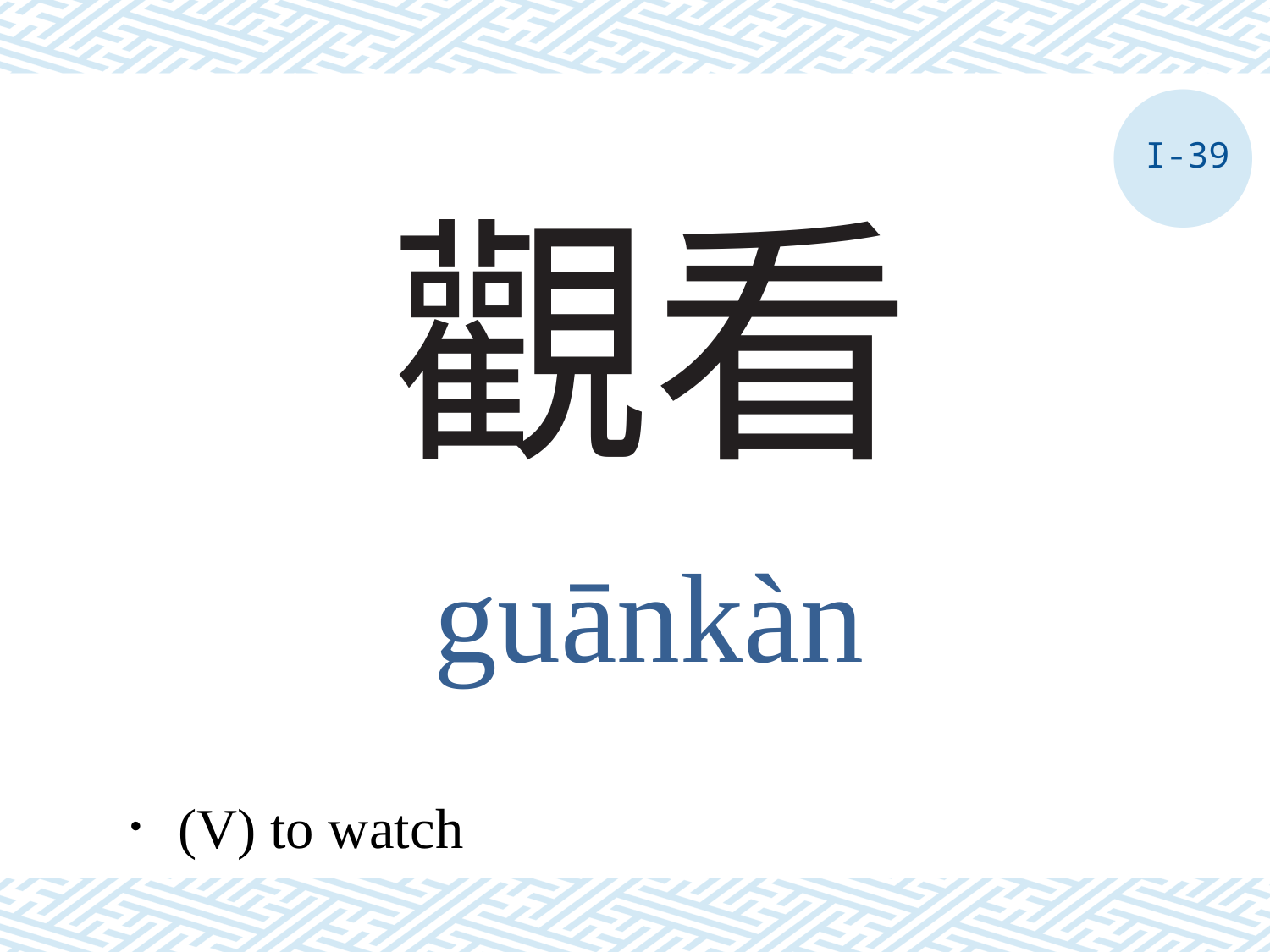

I-39

# 觀看
guānkàn
．(V) to watch